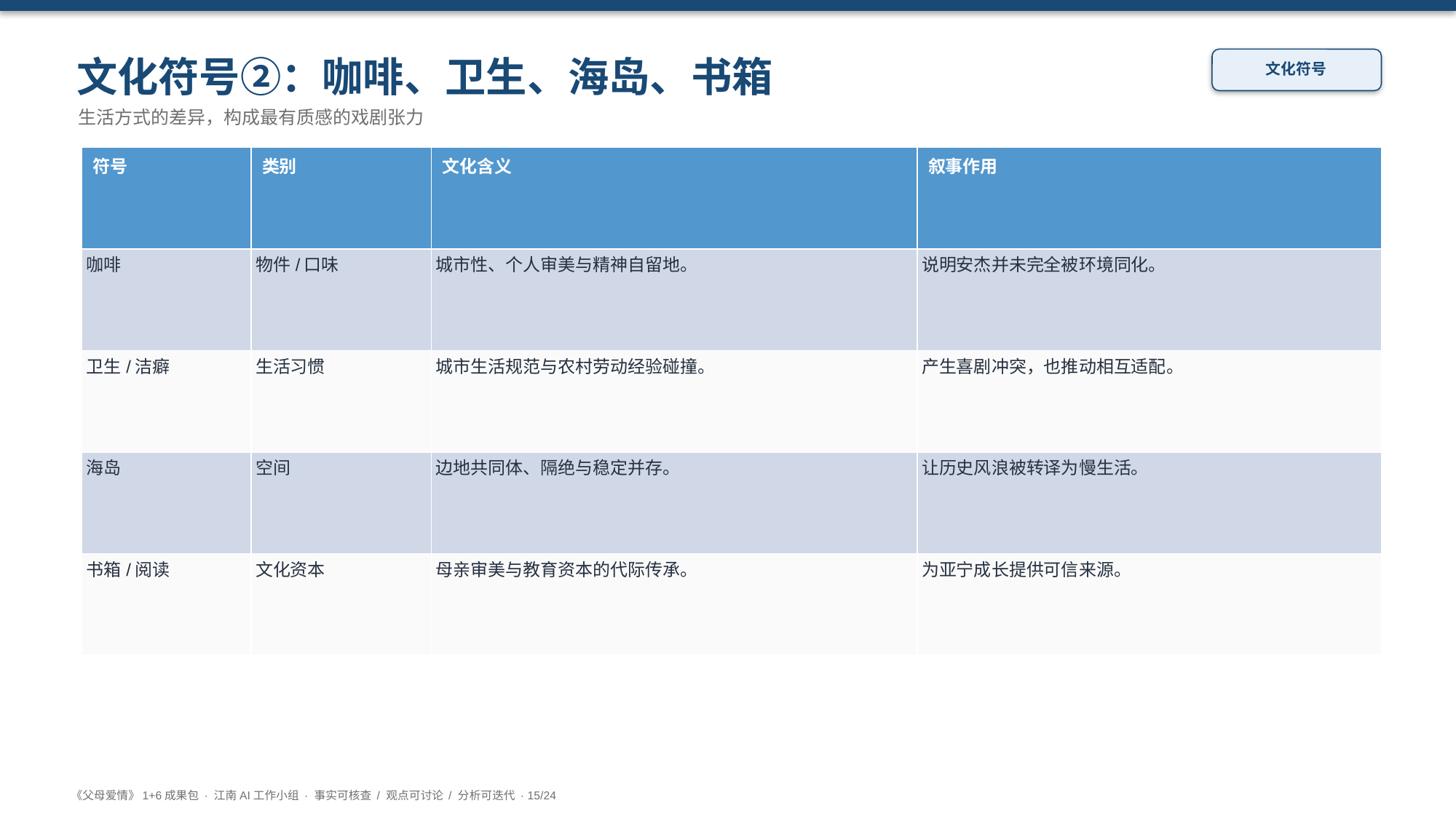

文化符号②：咖啡、卫生、海岛、书箱

文化符号
生活方式的差异，构成最有质感的戏剧张力
| 符号 | 类别 | 文化含义 | 叙事作用 |
| --- | --- | --- | --- |
| 咖啡 | 物件/口味 | 城市性、个人审美与精神自留地。 | 说明安杰并未完全被环境同化。 |
| 卫生/洁癖 | 生活习惯 | 城市生活规范与农村劳动经验碰撞。 | 产生喜剧冲突，也推动相互适配。 |
| 海岛 | 空间 | 边地共同体、隔绝与稳定并存。 | 让历史风浪被转译为慢生活。 |
| 书箱/阅读 | 文化资本 | 母亲审美与教育资本的代际传承。 | 为亚宁成长提供可信来源。 |
《父母爱情》1+6成果包 · 江南AI工作小组 · 事实可核查 / 观点可讨论 / 分析可迭代 · 15/24